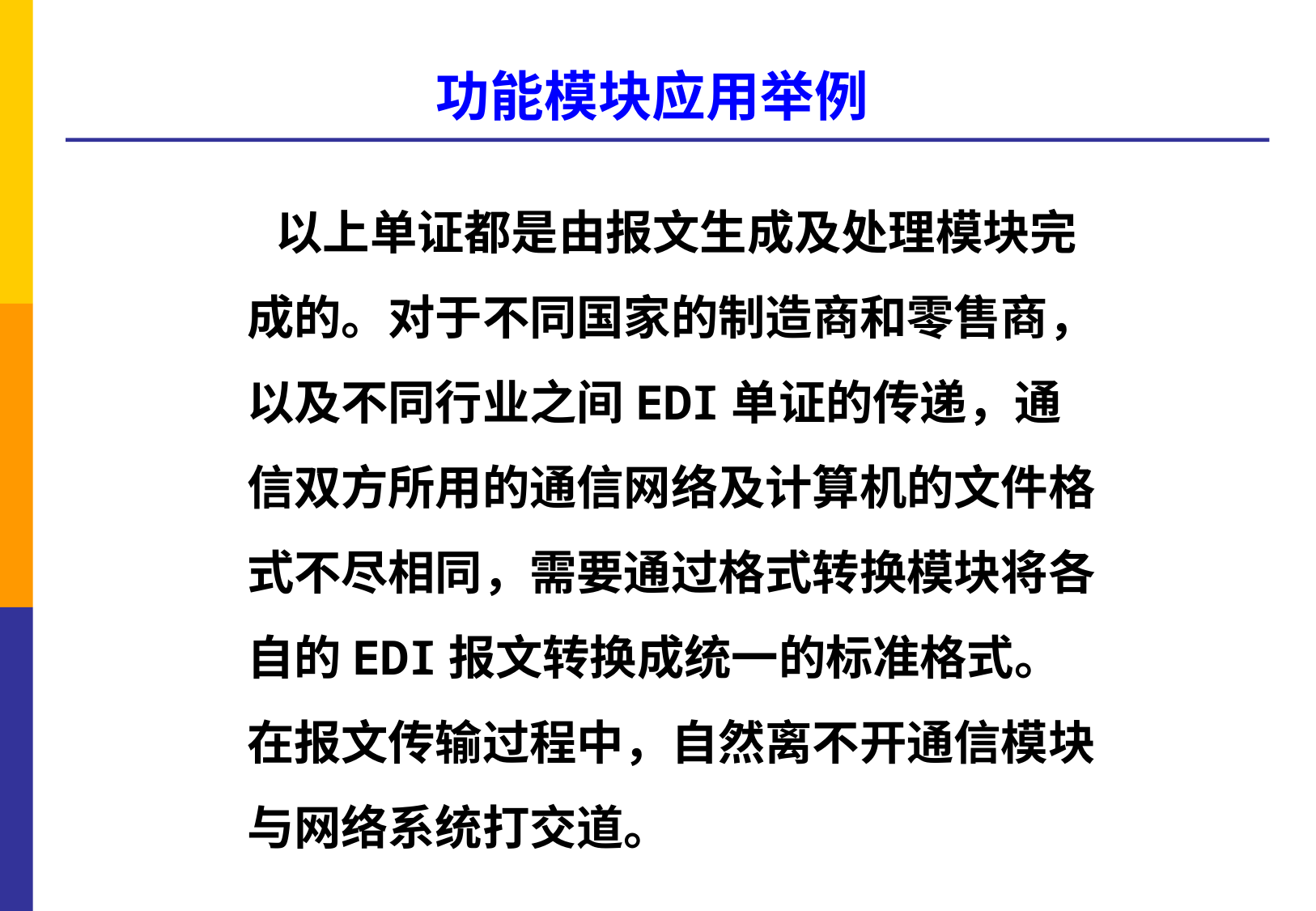

功能模块应用举例
      以上单证都是由报文生成及处理模块完成的。对于不同国家的制造商和零售商，以及不同行业之间EDI单证的传递，通信双方所用的通信网络及计算机的文件格式不尽相同，需要通过格式转换模块将各自的EDI报文转换成统一的标准格式。在报文传输过程中，自然离不开通信模块与网络系统打交道。